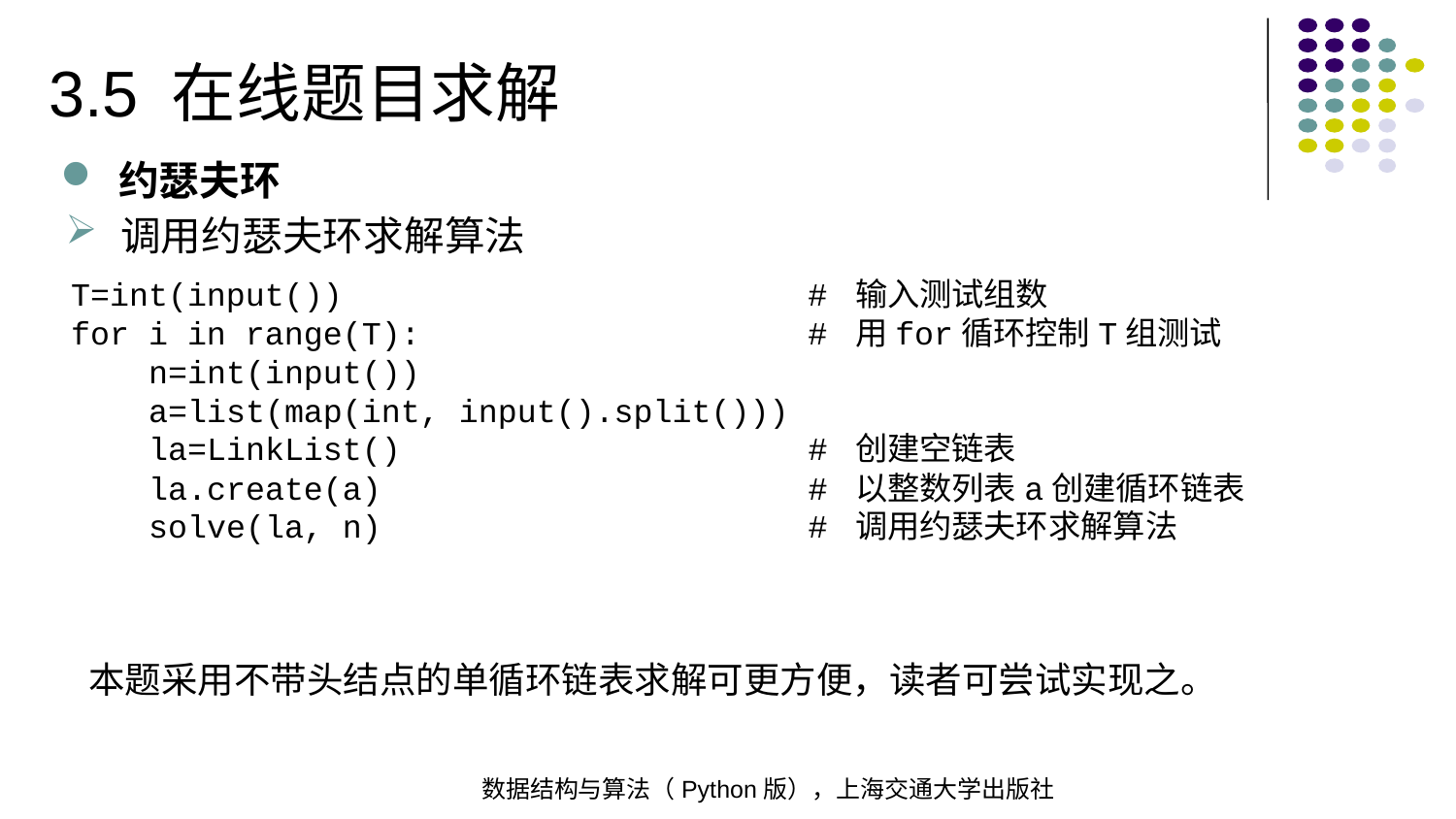

3.5 在线题目求解
约瑟夫环
调用约瑟夫环求解算法
T=int(input())                        # 输入测试组数
for i in range(T):                    # 用for循环控制T组测试
    n=int(input())
    a=list(map(int, input().split()))
    la=LinkList()                     # 创建空链表
    la.create(a)                      # 以整数列表a创建循环链表
    solve(la, n)                      # 调用约瑟夫环求解算法
本题采用不带头结点的单循环链表求解可更方便，读者可尝试实现之。